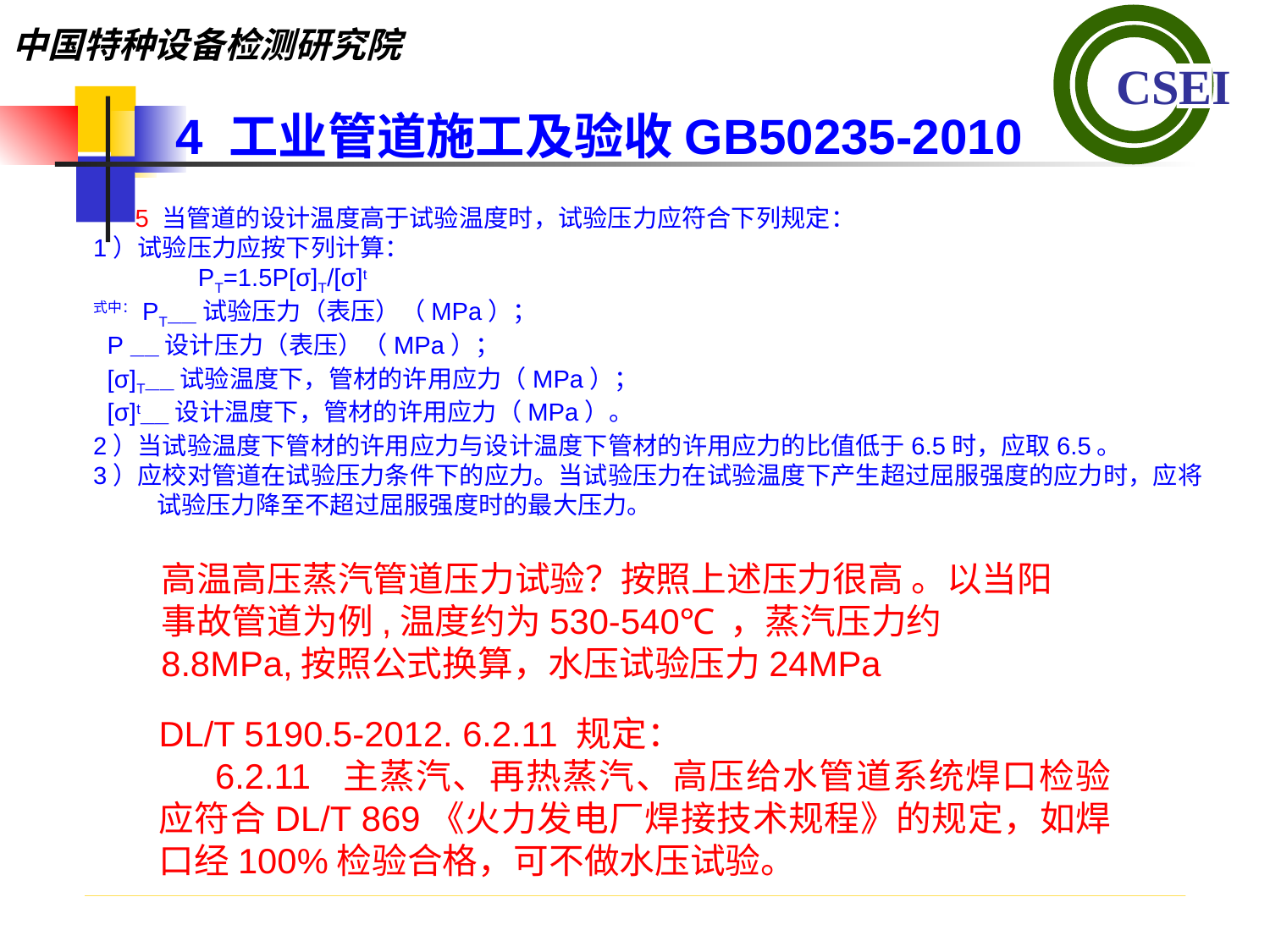

4 工业管道施工及验收GB50235-2010
      5 当管道的设计温度高于试验温度时，试验压力应符合下列规定：1）试验压力应按下列计算：               PT=1.5P[σ]T/[σ]t式中：PT——试验压力（表压）（MPa）；  P ——设计压力（表压）（MPa）；  [σ]T——试验温度下，管材的许用应力（MPa）；  [σ]t——设计温度下，管材的许用应力（MPa）。2）当试验温度下管材的许用应力与设计温度下管材的许用应力的比值低于6.5时，应取6.5。3）应校对管道在试验压力条件下的应力。当试验压力在试验温度下产生超过屈服强度的应力时，应将试验压力降至不超过屈服强度时的最大压力。

高温高压蒸汽管道压力试验？按照上述压力很高 。以当阳事故管道为例,温度约为530-540℃，蒸汽压力约8.8MPa,按照公式换算，水压试验压力24MPa
DL/T 5190.5-2012. 6.2.11 规定：6.2.11  主蒸汽、再热蒸汽、高压给水管道系统焊口检验应符合DL/T 869《火力发电厂焊接技术规程》的规定，如焊口经100%检验合格，可不做水压试验。